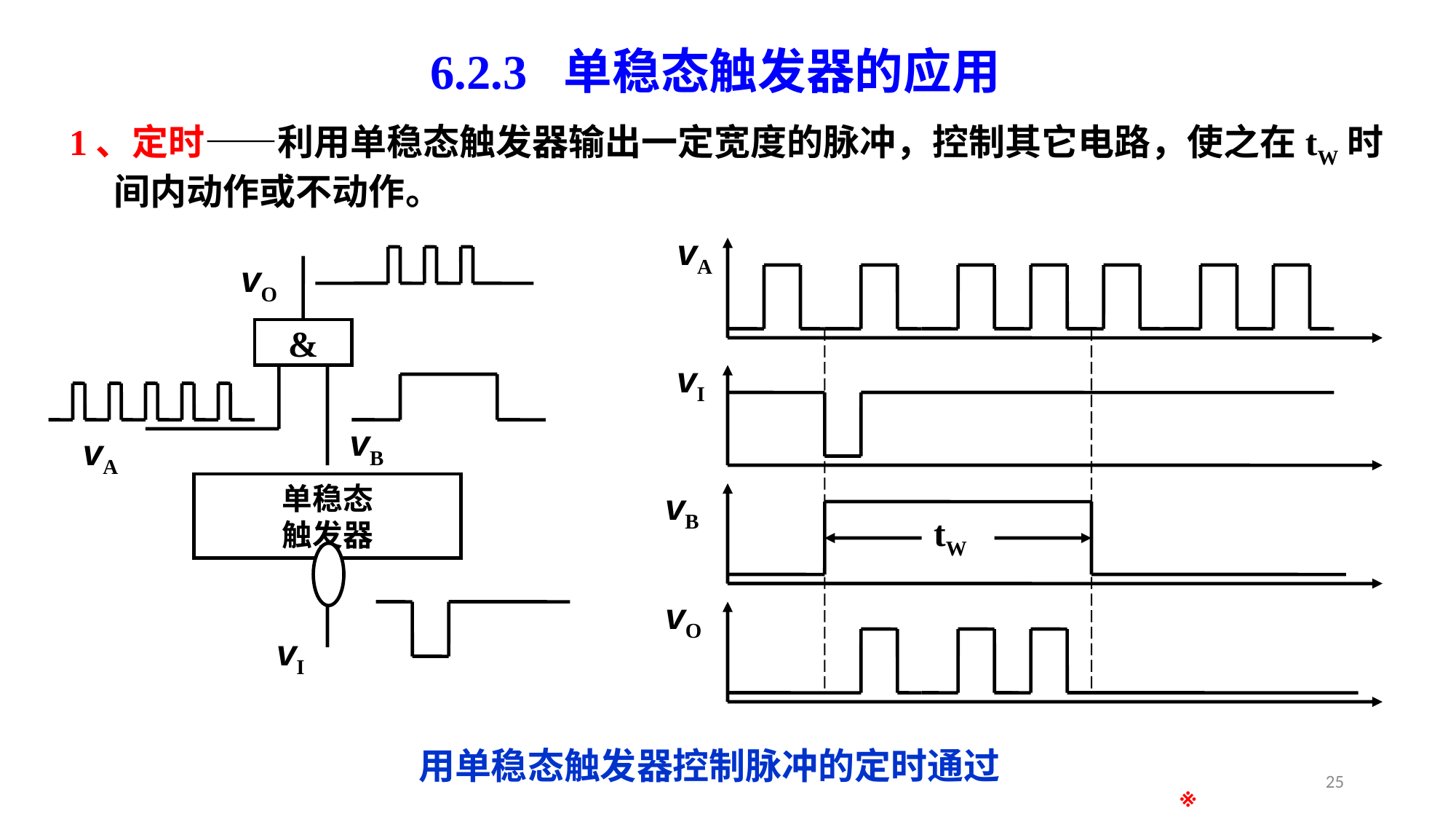

6.2.3  单稳态触发器的应用
1、定时——利用单稳态触发器输出一定宽度的脉冲，控制其它电路，使之在tW时间内动作或不动作。
vA

vI

vB

vO

tW

vO

&

vB

vA

单稳态
触发器

vI

用单稳态触发器控制脉冲的定时通过
25
※